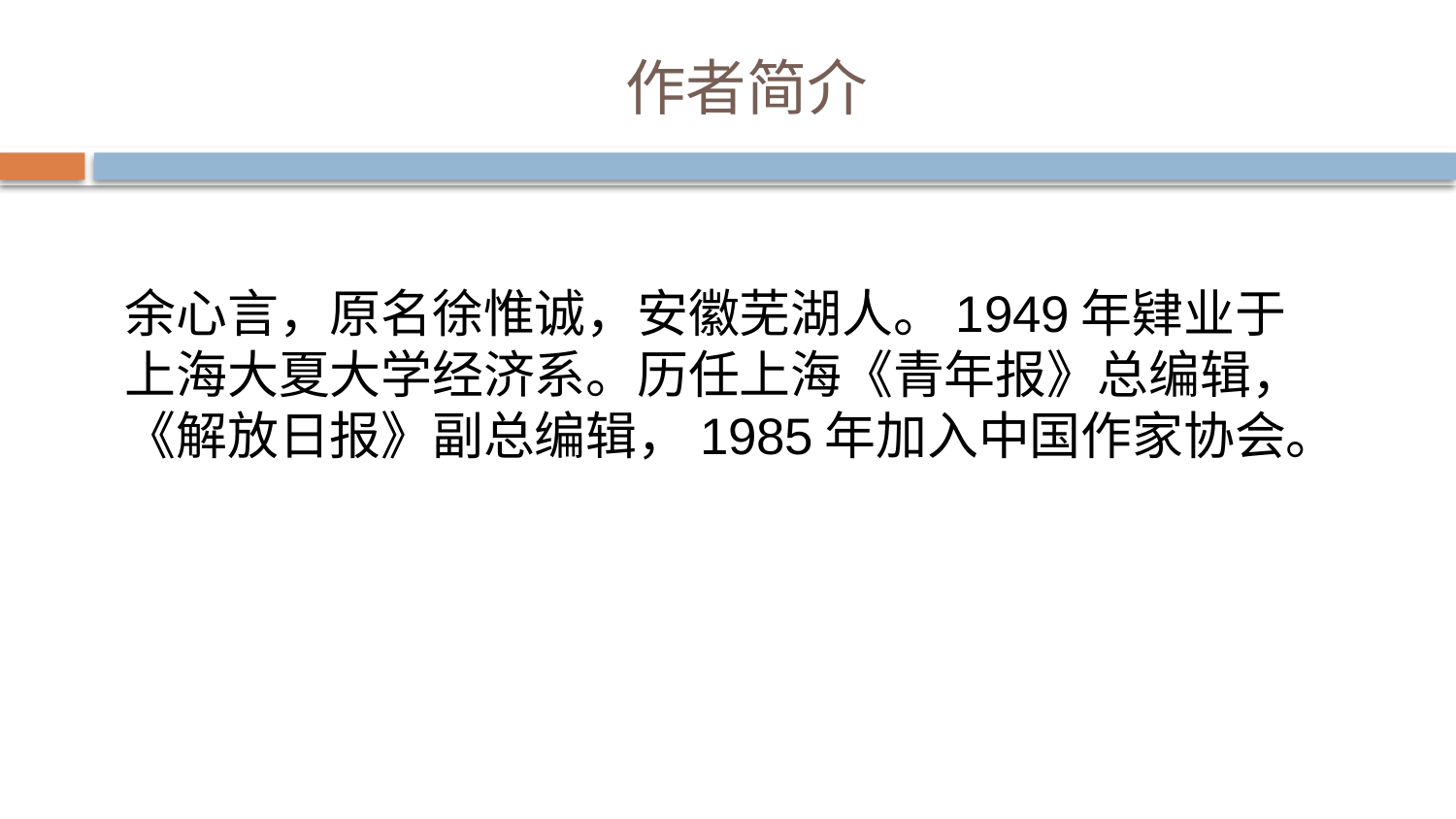

# 作者简介
https://www.ypppt.com/
余心言，原名徐惟诚，安徽芜湖人。1949年肄业于上海大夏大学经济系。历任上海《青年报》总编辑，《解放日报》副总编辑，1985年加入中国作家协会。